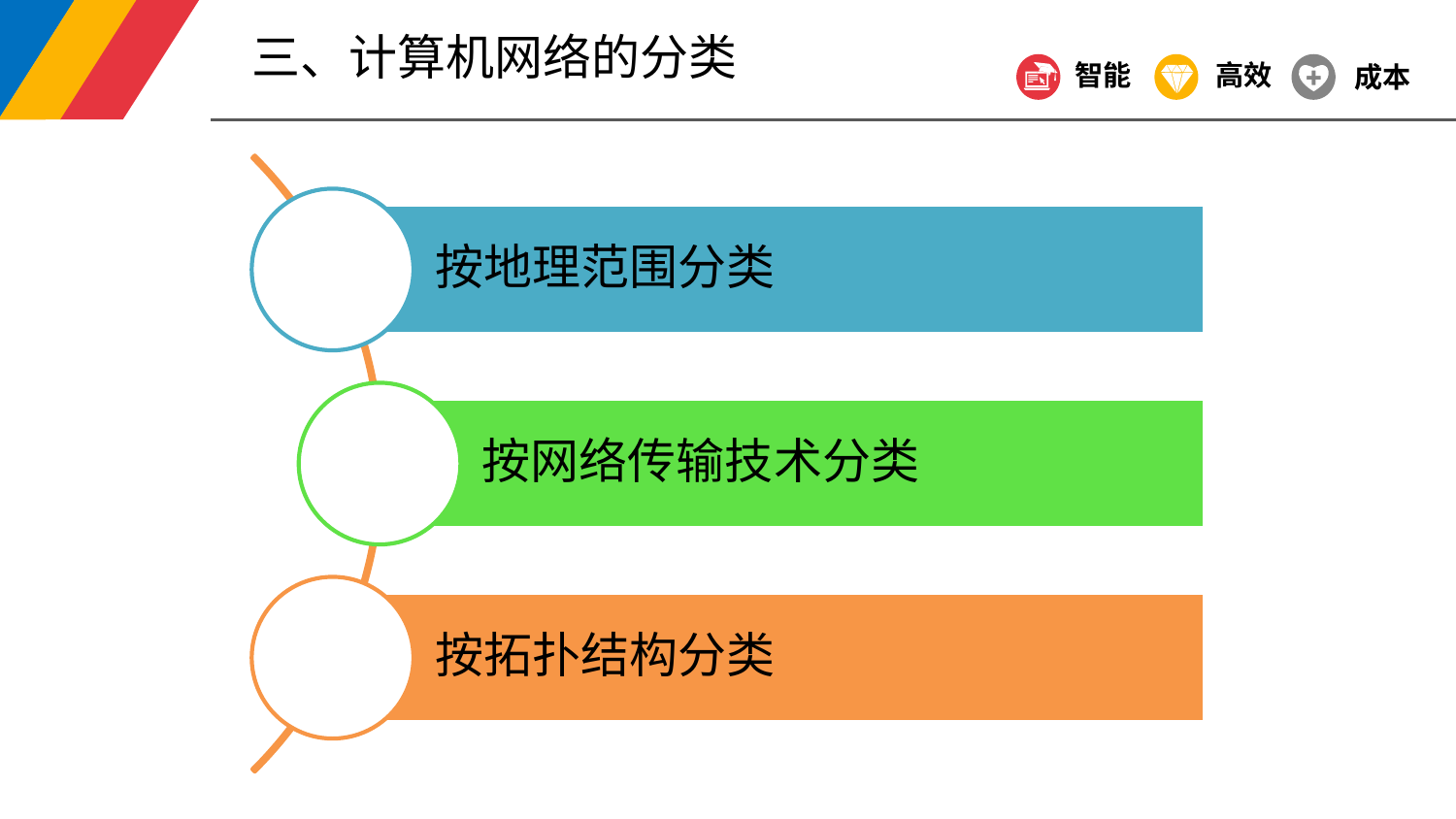

三、计算机网络的分类
智能
高效
成本
按地理范围分类
按网络传输技术分类
按拓扑结构分类